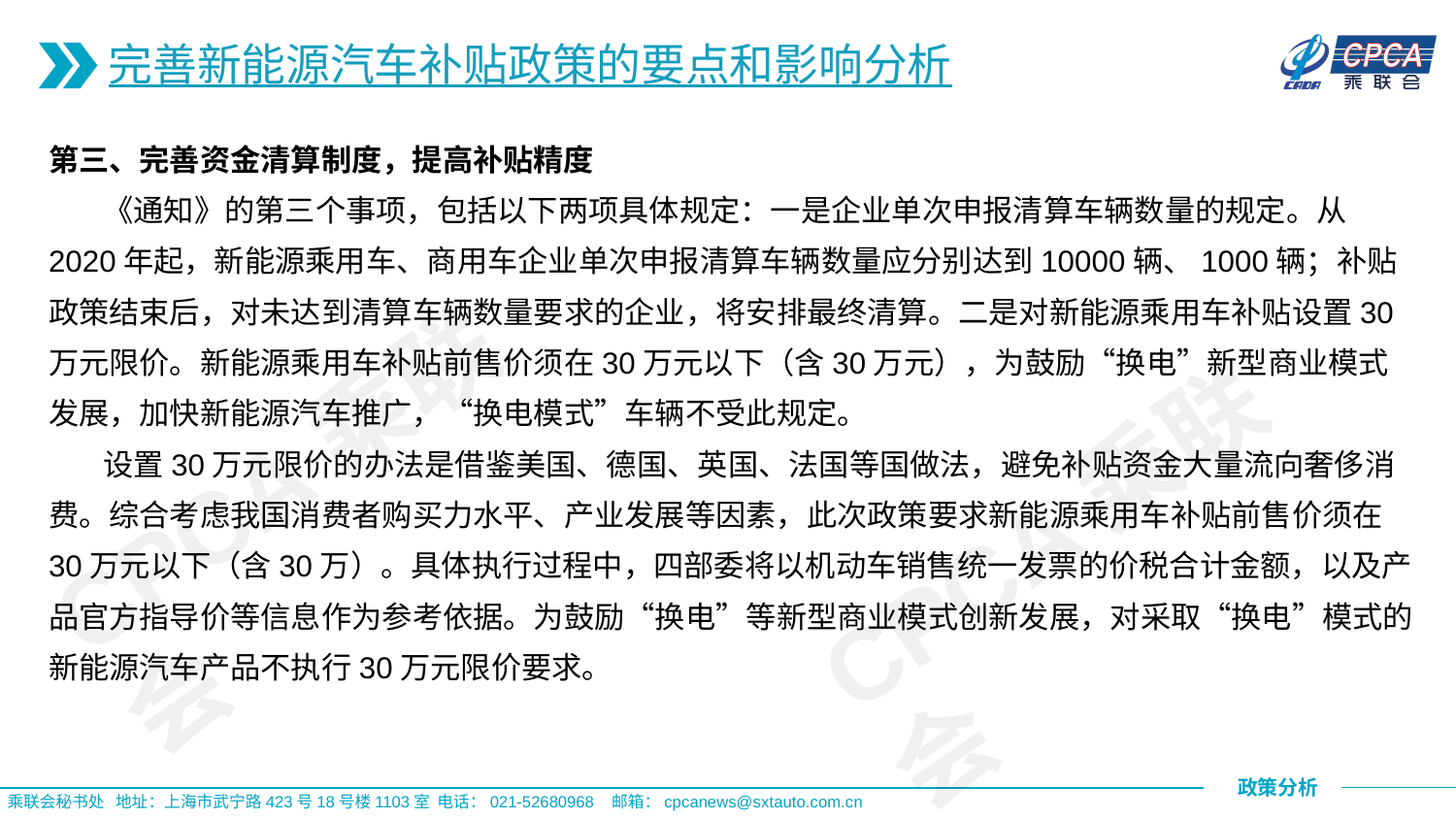

完善新能源汽车补贴政策的要点和影响分析
第三、完善资金清算制度，提高补贴精度
       《通知》的第三个事项，包括以下两项具体规定：一是企业单次申报清算车辆数量的规定。从2020年起，新能源乘用车、商用车企业单次申报清算车辆数量应分别达到10000辆、1000辆；补贴政策结束后，对未达到清算车辆数量要求的企业，将安排最终清算。二是对新能源乘用车补贴设置30万元限价。新能源乘用车补贴前售价须在30万元以下（含30万元），为鼓励“换电”新型商业模式发展，加快新能源汽车推广，“换电模式”车辆不受此规定。
       设置30万元限价的办法是借鉴美国、德国、英国、法国等国做法，避免补贴资金大量流向奢侈消费。综合考虑我国消费者购买力水平、产业发展等因素，此次政策要求新能源乘用车补贴前售价须在30万元以下（含30万）。具体执行过程中，四部委将以机动车销售统一发票的价税合计金额，以及产品官方指导价等信息作为参考依据。为鼓励“换电”等新型商业模式创新发展，对采取“换电”模式的新能源汽车产品不执行30万元限价要求。

CPCA乘联会
CPCA乘联会